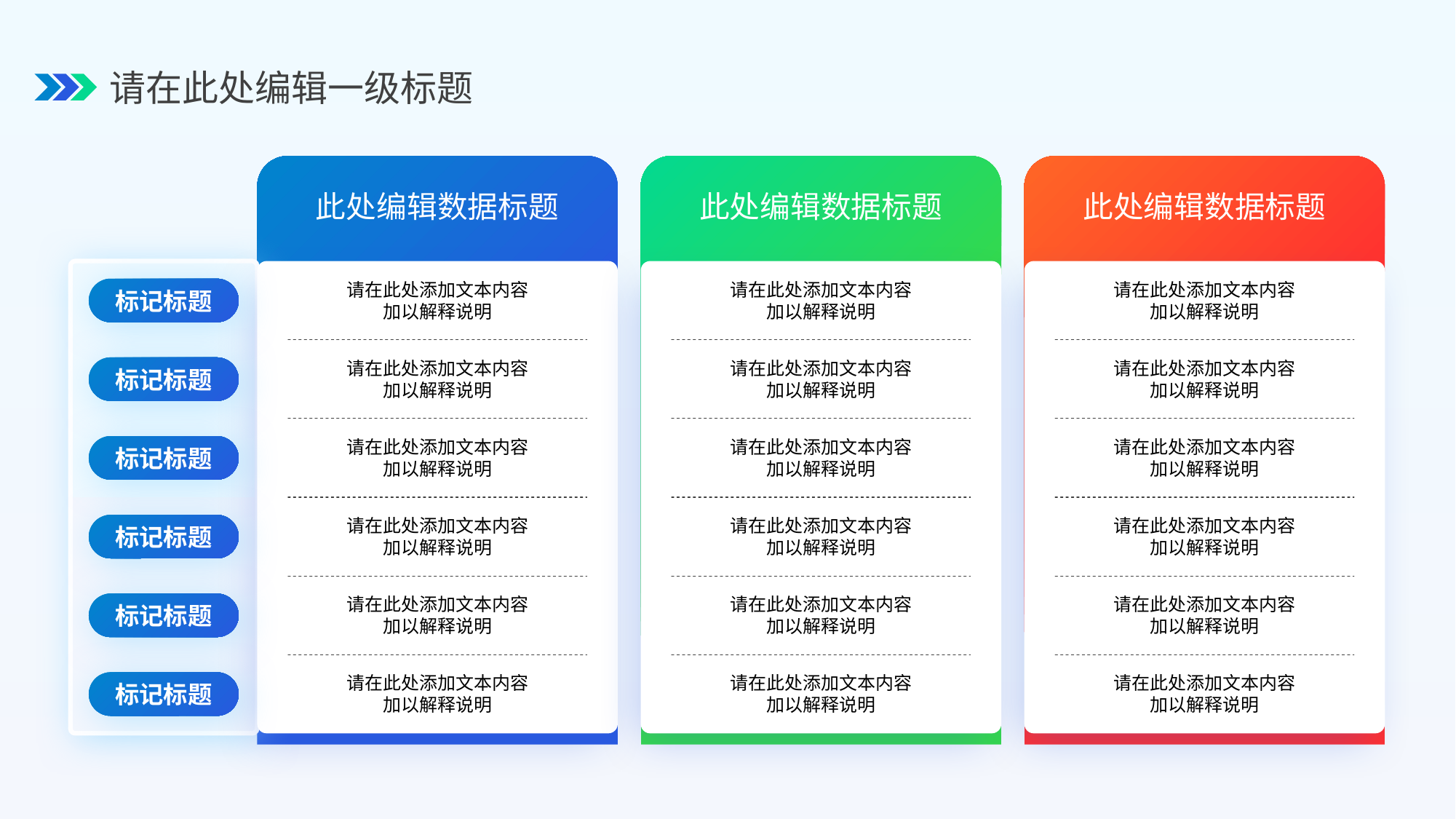

请在此处编辑一级标题

此处编辑数据标题
此处编辑数据标题
此处编辑数据标题

请在此处添加文本内容
加以解释说明
请在此处添加文本内容
加以解释说明
请在此处添加文本内容
加以解释说明
标记标题
请在此处添加文本内容
加以解释说明
请在此处添加文本内容
加以解释说明
请在此处添加文本内容
加以解释说明
标记标题
请在此处添加文本内容
加以解释说明
请在此处添加文本内容
加以解释说明
请在此处添加文本内容
加以解释说明
标记标题
请在此处添加文本内容
加以解释说明
请在此处添加文本内容
加以解释说明
请在此处添加文本内容
加以解释说明
标记标题
请在此处添加文本内容
加以解释说明
请在此处添加文本内容
加以解释说明
请在此处添加文本内容
加以解释说明
标记标题
请在此处添加文本内容
加以解释说明
请在此处添加文本内容
加以解释说明
请在此处添加文本内容
加以解释说明
标记标题